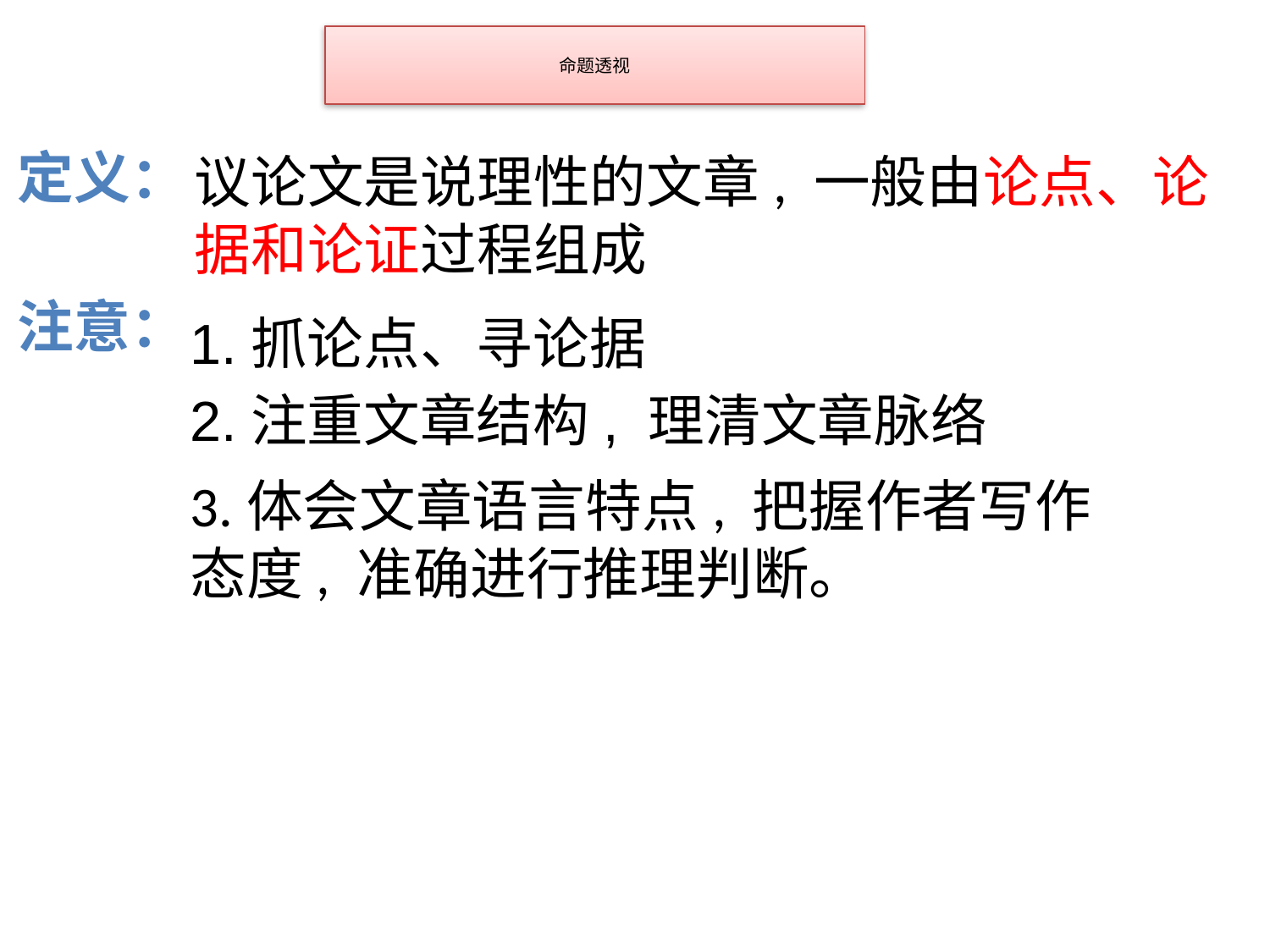

# 命题透视
定义：

注意：
议论文是说理性的文章, 一般由论点、论据和论证过程组成
1.抓论点、寻论据
2.注重文章结构, 理清文章脉络
3.体会文章语言特点, 把握作者写作态度, 准确进行推理判断。